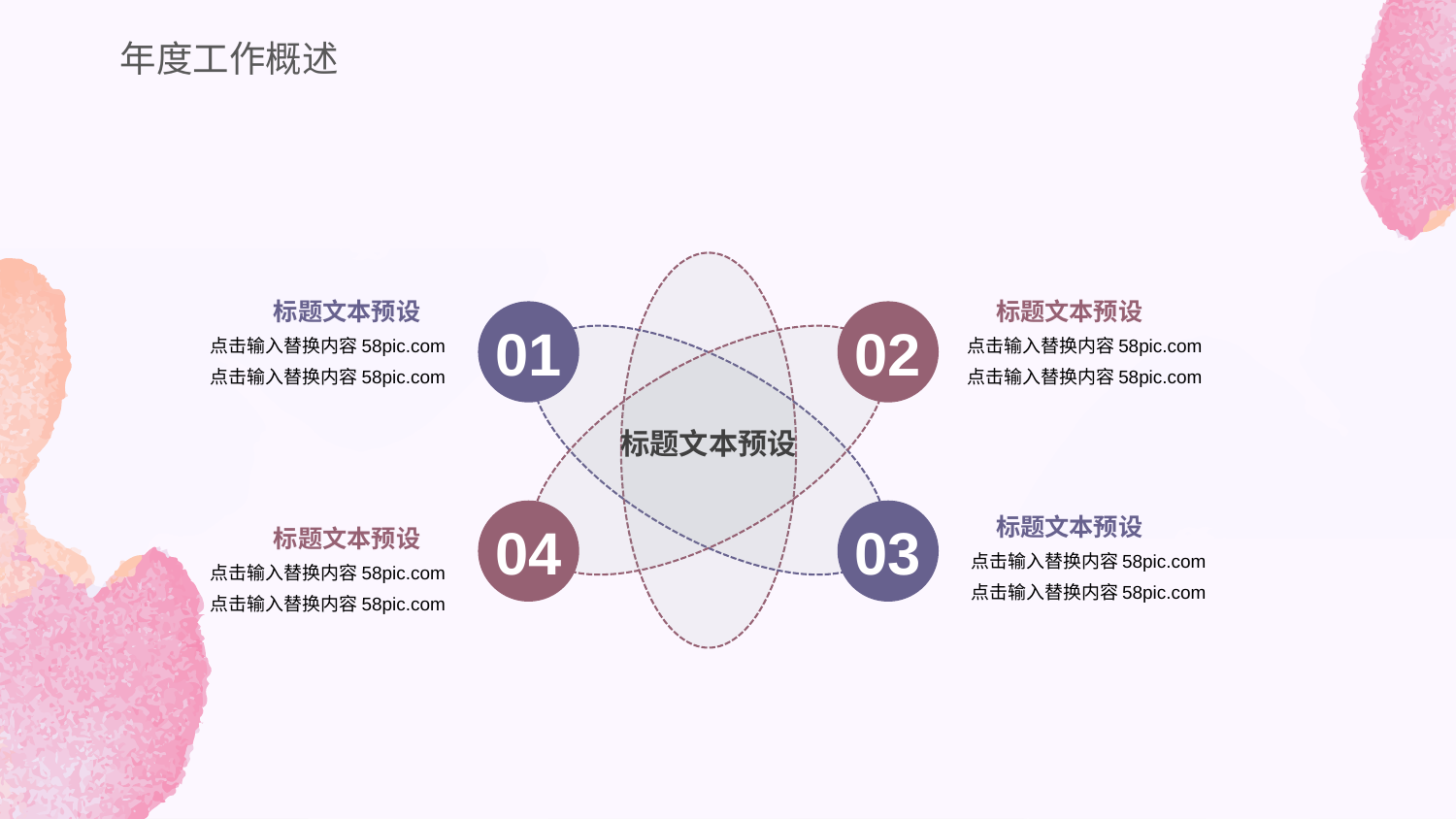

年度工作概述

标题文本预设
点击输入替换内容58pic.com
点击输入替换内容58pic.com
标题文本预设
点击输入替换内容58pic.com
点击输入替换内容58pic.com
01
02
标题文本预设
04
03
标题文本预设
点击输入替换内容58pic.com
点击输入替换内容58pic.com
标题文本预设
点击输入替换内容58pic.com
点击输入替换内容58pic.com